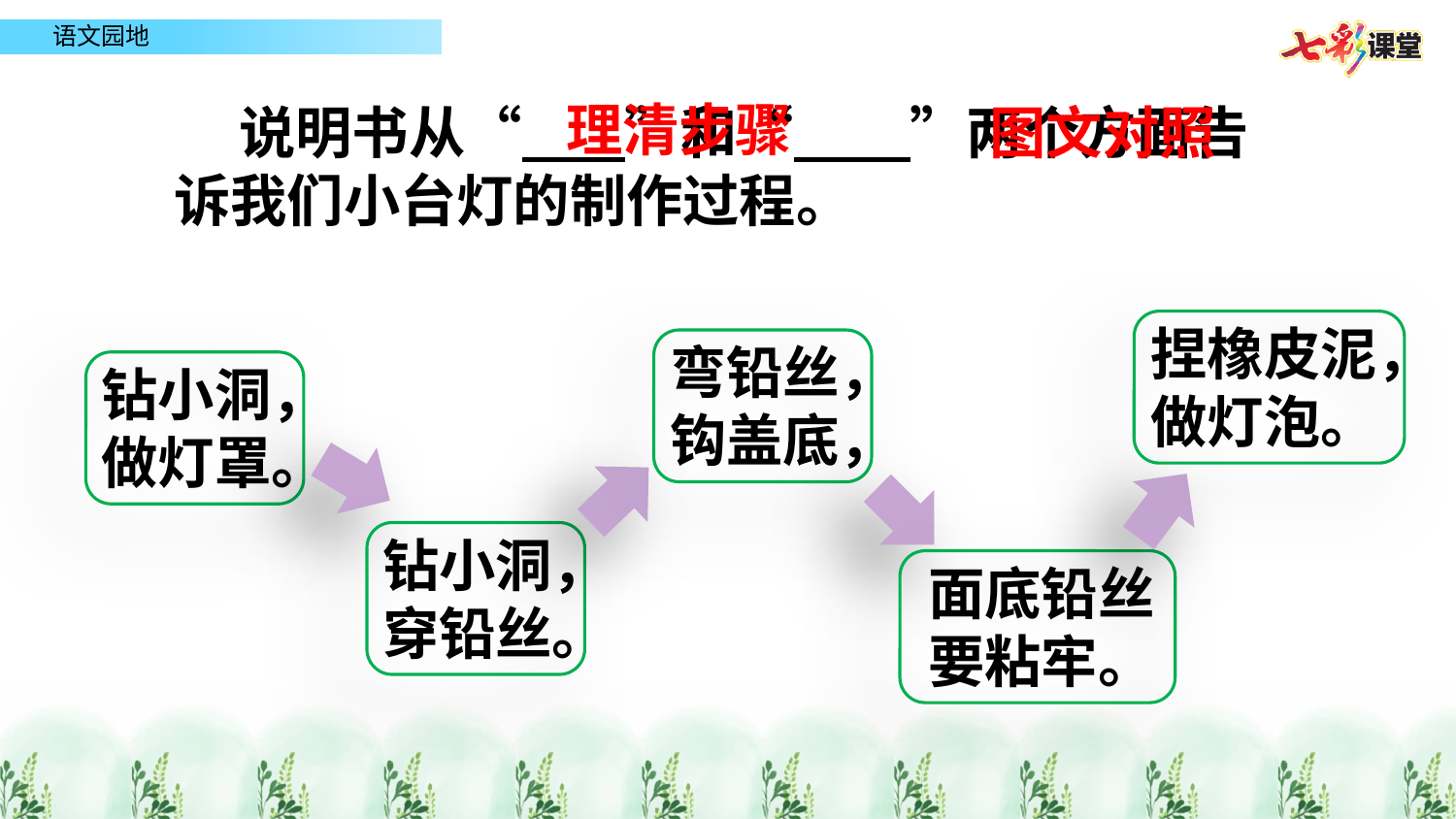

理清步骤
    说明书从“        ”和“         ”两个方面告诉我们小台灯的制作过程。
图文对照
捏橡皮泥，
做灯泡。

弯铅丝，
钩盖底，

钻小洞，
做灯罩。

钻小洞，
穿铅丝。

面底铅丝
要粘牢。